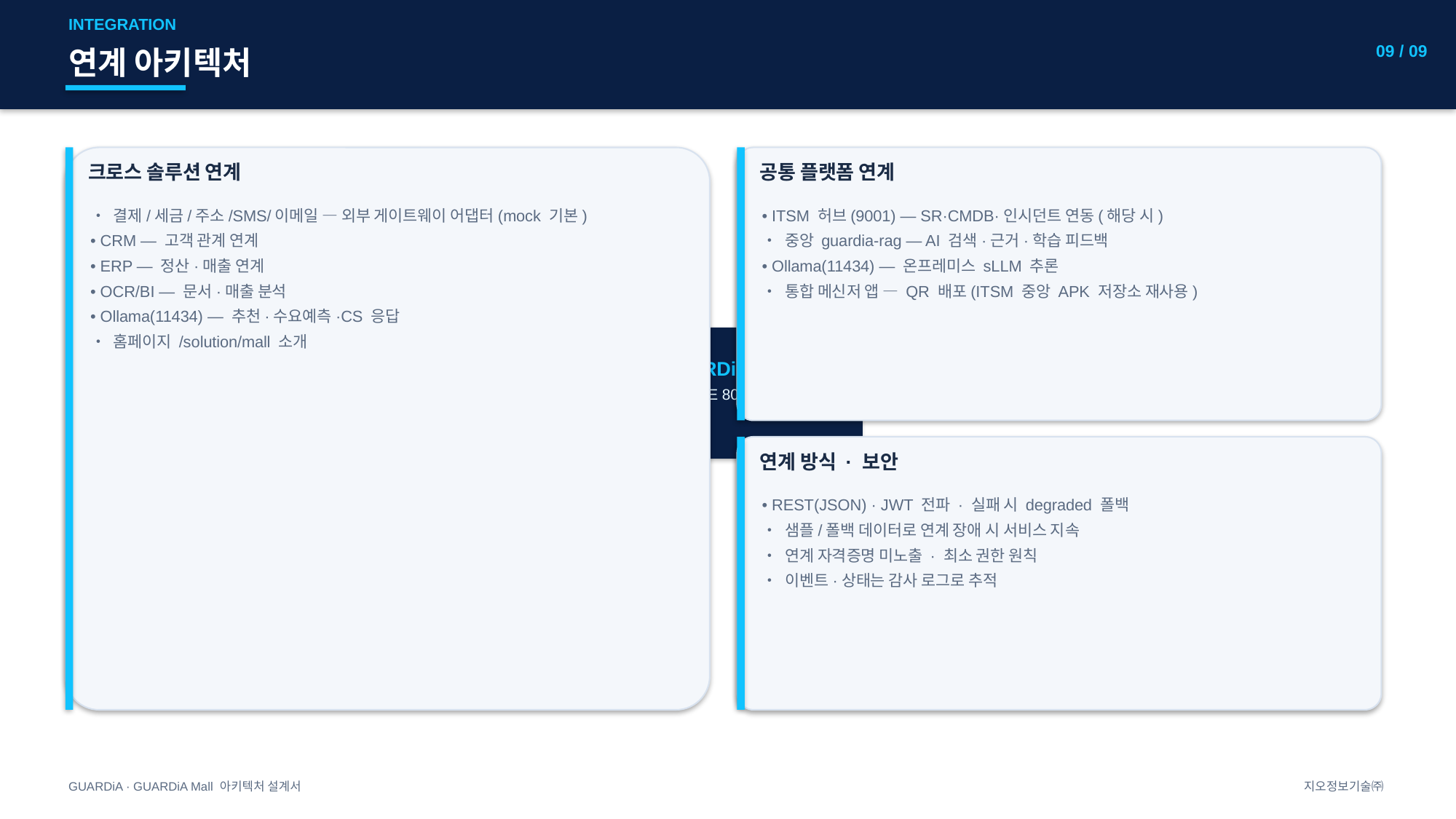

INTEGRATION
09 / 09
연계 아키텍처

크로스 솔루션 연계
공통 플랫폼 연계
• 결제/세금/주소/SMS/이메일 — 외부 게이트웨이 어댑터(mock 기본)
• CRM — 고객 관계 연계
• ERP — 정산·매출 연계
• OCR/BI — 문서·매출 분석
• Ollama(11434) — 추천·수요예측·CS 응답
• 홈페이지 /solution/mall 소개
• ITSM 허브(9001) — SR·CMDB·인시던트 연동(해당 시)
• 중앙 guardia-rag — AI 검색·근거·학습 피드백
• Ollama(11434) — 온프레미스 sLLM 추론
• 통합 메신저 앱 — QR 배포(ITSM 중앙 APK 저장소 재사용)

GUARDiA Mall
BE 8011

연계 방식 · 보안
• REST(JSON) · JWT 전파 · 실패 시 degraded 폴백
• 샘플/폴백 데이터로 연계 장애 시 서비스 지속
• 연계 자격증명 미노출 · 최소 권한 원칙
• 이벤트·상태는 감사 로그로 추적
GUARDiA · GUARDiA Mall 아키텍처 설계서
지오정보기술㈜